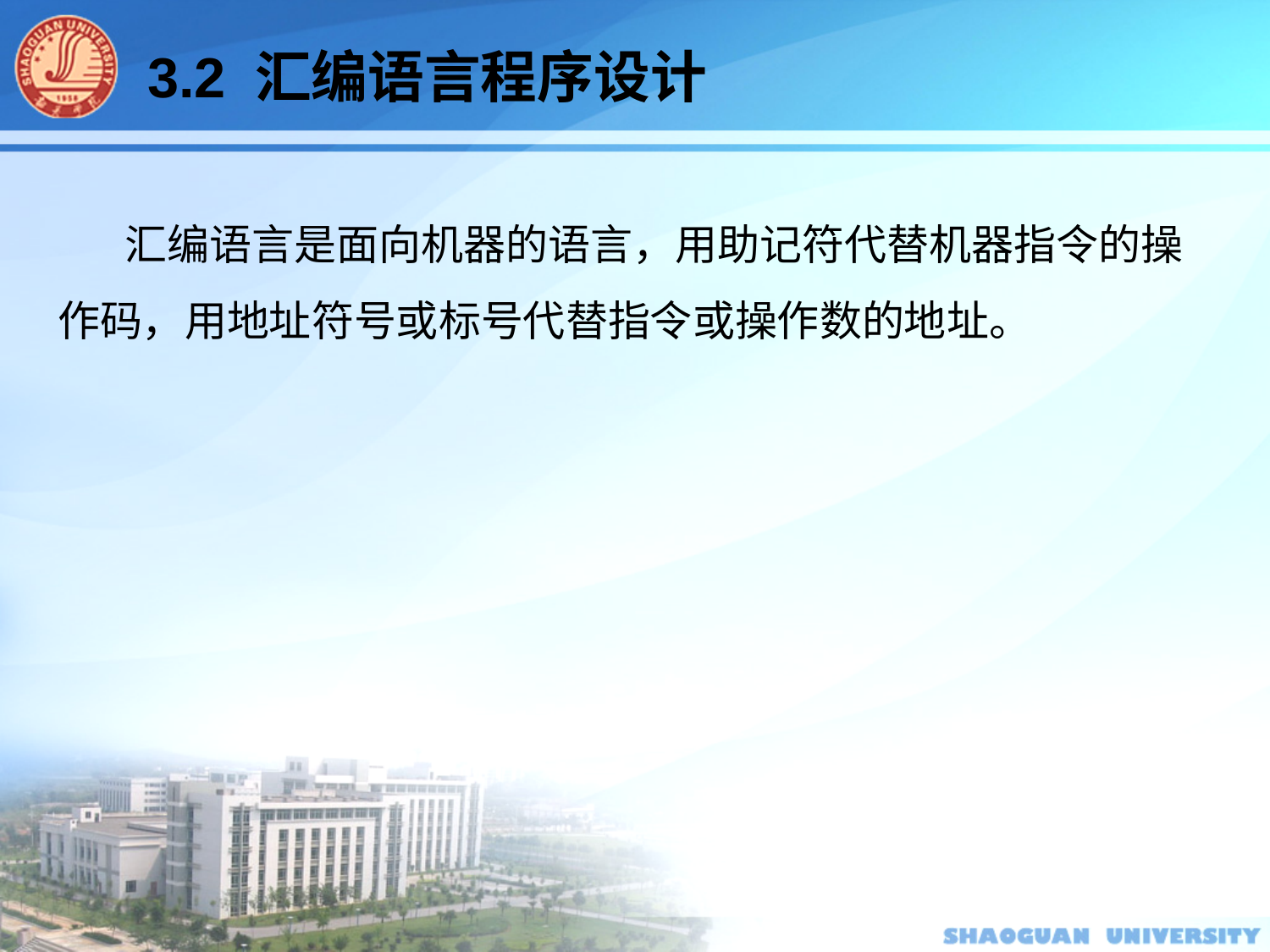

3.2 汇编语言程序设计
      汇编语言是面向机器的语言，用助记符代替机器指令的操作码，用地址符号或标号代替指令或操作数的地址。